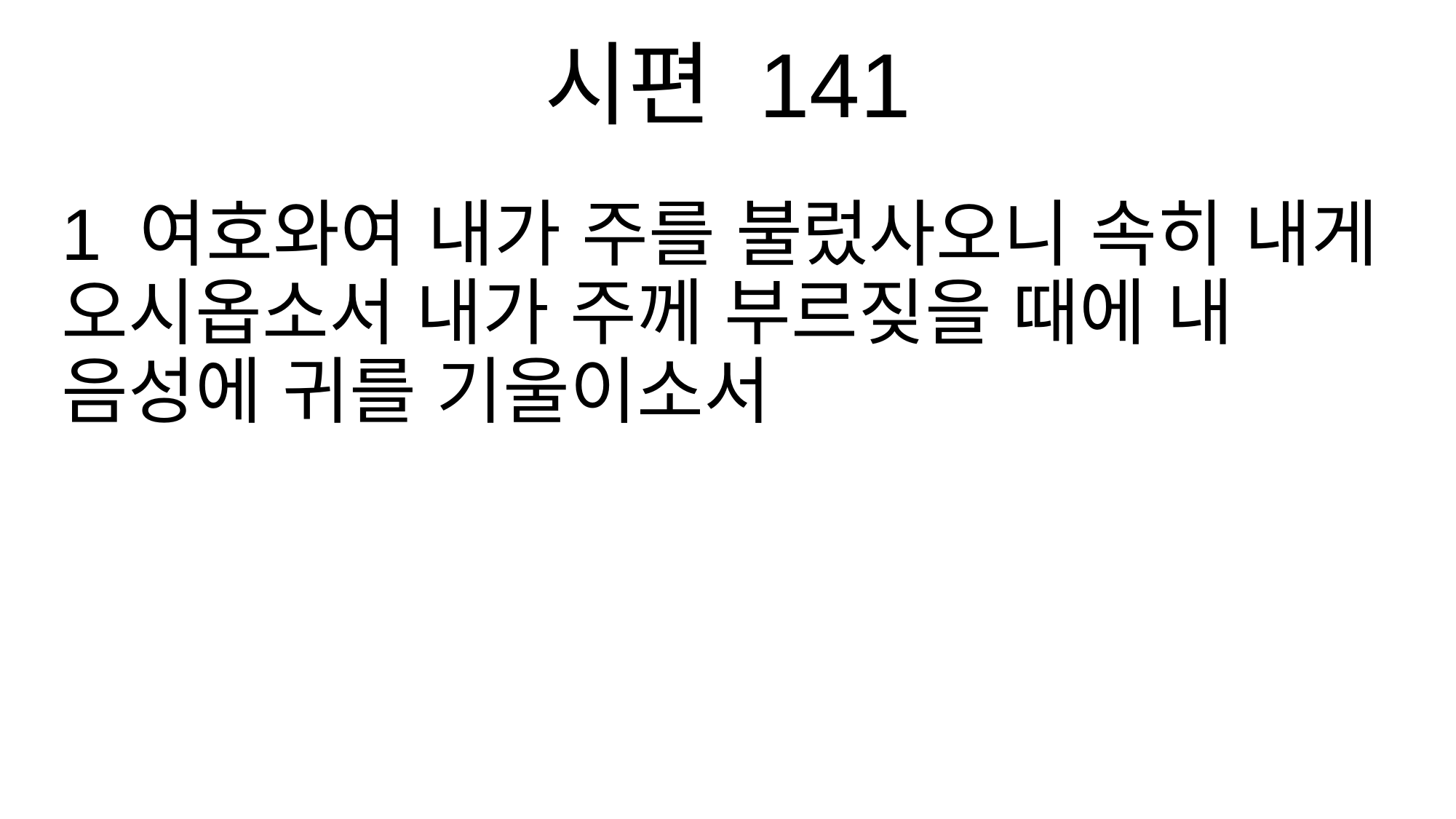

시편 141
1 여호와여 내가 주를 불렀사오니 속히 내게 오시옵소서 내가 주께 부르짖을 때에 내 음성에 귀를 기울이소서